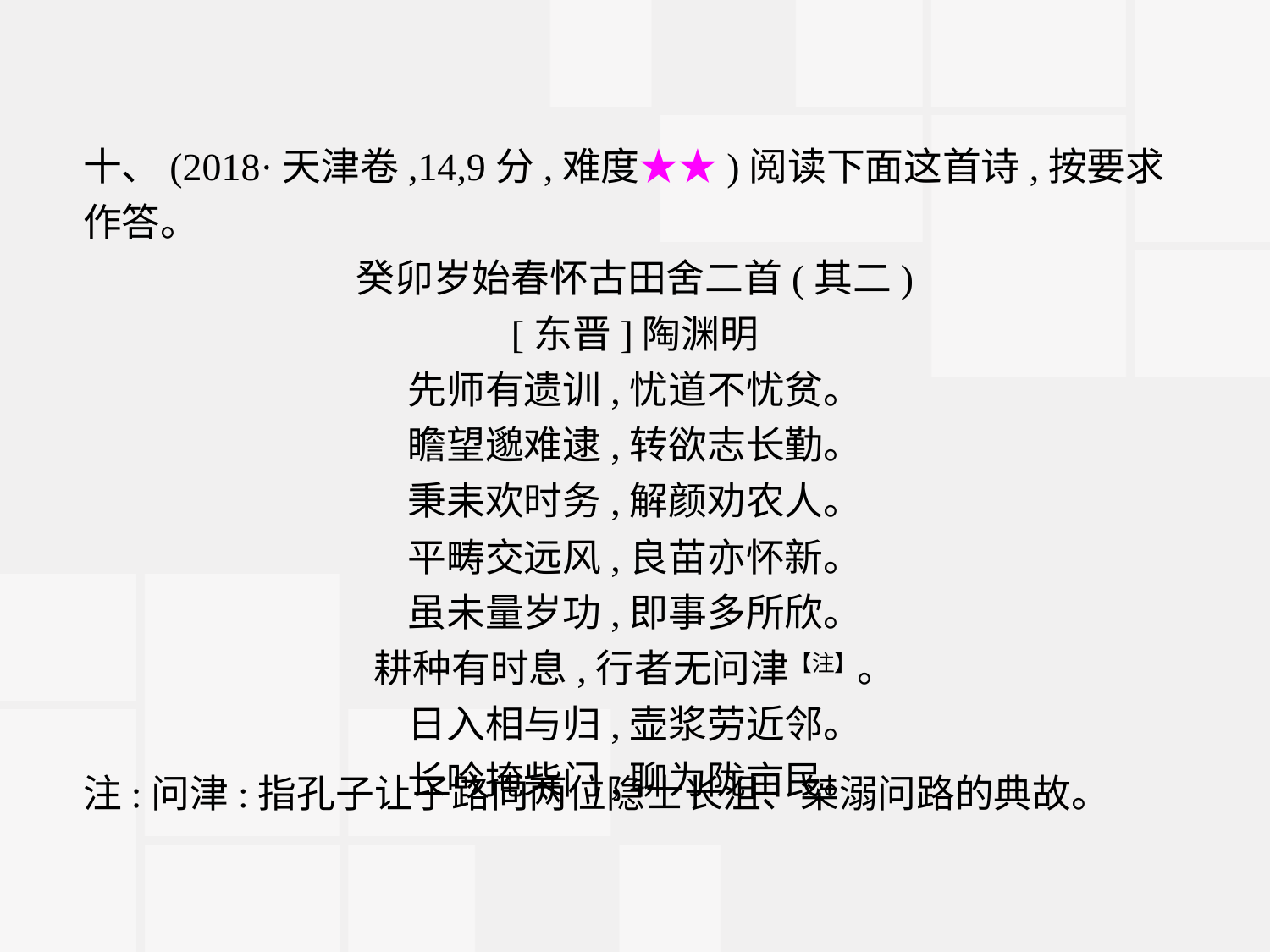

十、(2018·天津卷,14,9分,难度★★)阅读下面这首诗,按要求作答。
癸卯岁始春怀古田舍二首(其二)
[东晋]陶渊明
先师有遗训,忧道不忧贫。
瞻望邈难逮,转欲志长勤。
秉耒欢时务,解颜劝农人。
平畴交远风,良苗亦怀新。
虽未量岁功,即事多所欣。
耕种有时息,行者无问津【注】。
日入相与归,壶浆劳近邻。
长吟掩柴门,聊为陇亩民。
注:问津:指孔子让子路向两位隐士长沮、桀溺问路的典故。